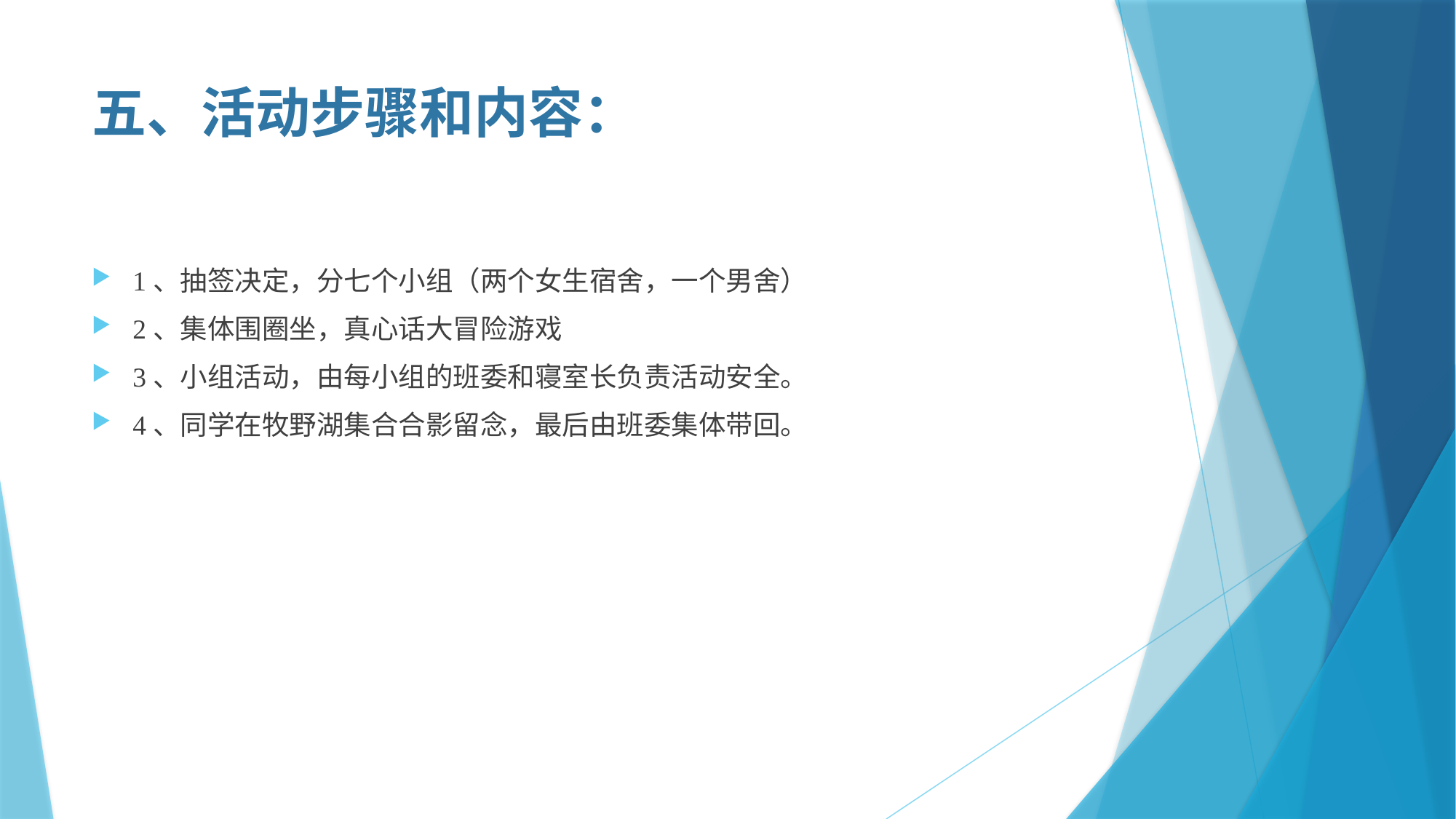

# 五、活动步骤和内容：
1、抽签决定，分七个小组（两个女生宿舍，一个男舍）
2、集体围圈坐，真心话大冒险游戏
3、小组活动，由每小组的班委和寝室长负责活动安全。
4、同学在牧野湖集合合影留念，最后由班委集体带回。